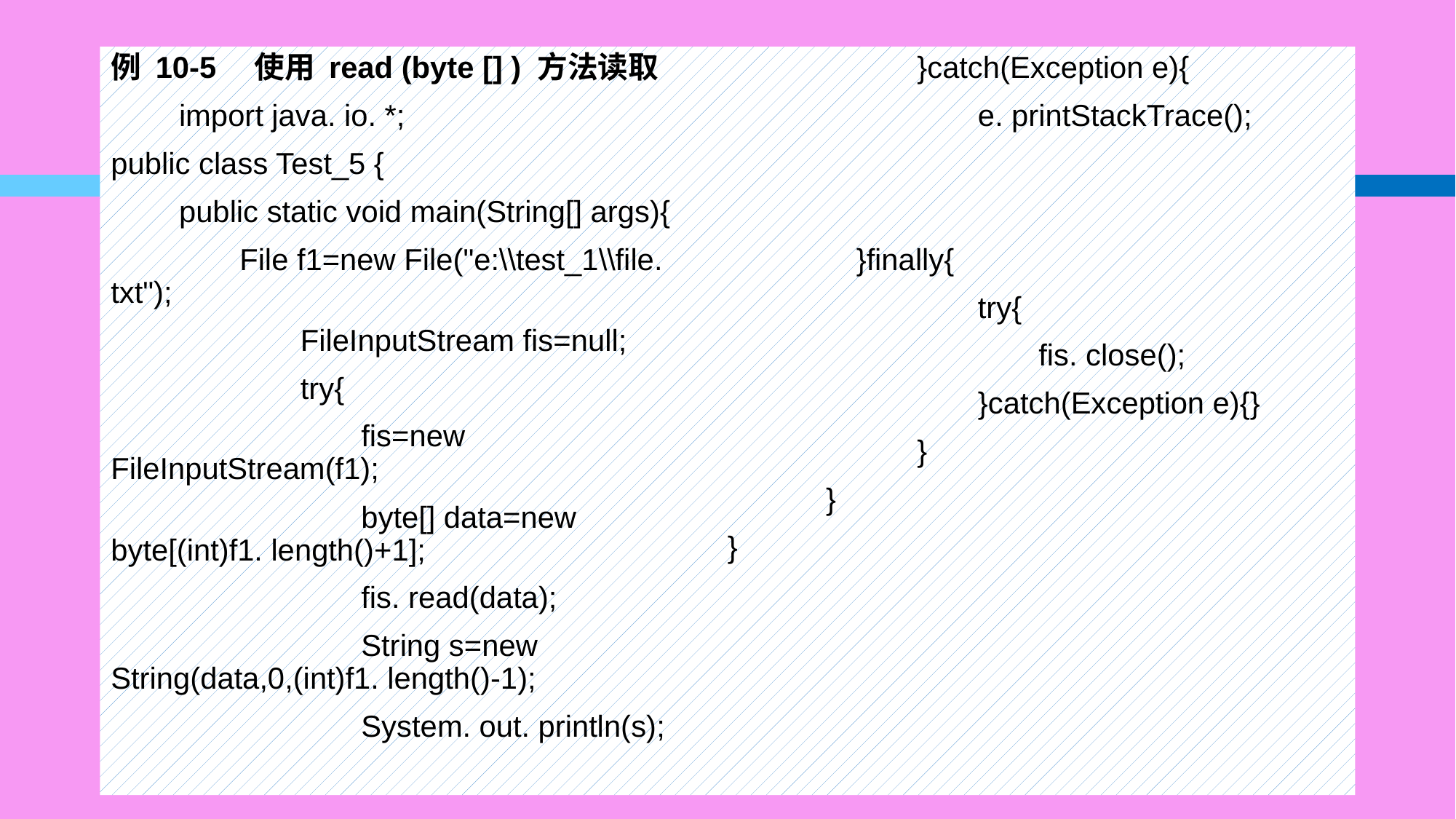

例 10-5　使用 read (byte [] ) 方法读取
　　import java. io. *;
public class Test_5 {
　　public static void main(String[] args){
　　　　File f1=new File("e:\\test_1\\file. txt");
　　　　　　FileInputStream fis=null;
　　　　　　try{
　　　　　　　　fis=new FileInputStream(f1);
　　　　　　　　byte[] data=new byte[(int)f1. length()+1];
　　　　　　　　fis. read(data);
　　　　　　　　String s=new String(data,0,(int)f1. length()-1);
　　　　　　　　System. out. println(s);
　　　　　　}catch(Exception e){
　　　　　　　　e. printStackTrace();

　　　　}finally{
　　　　　　　　try{
　　　　　　　　　　fis. close();
　　　　　　　　}catch(Exception e){}
　　　　　　}
　　　}
}